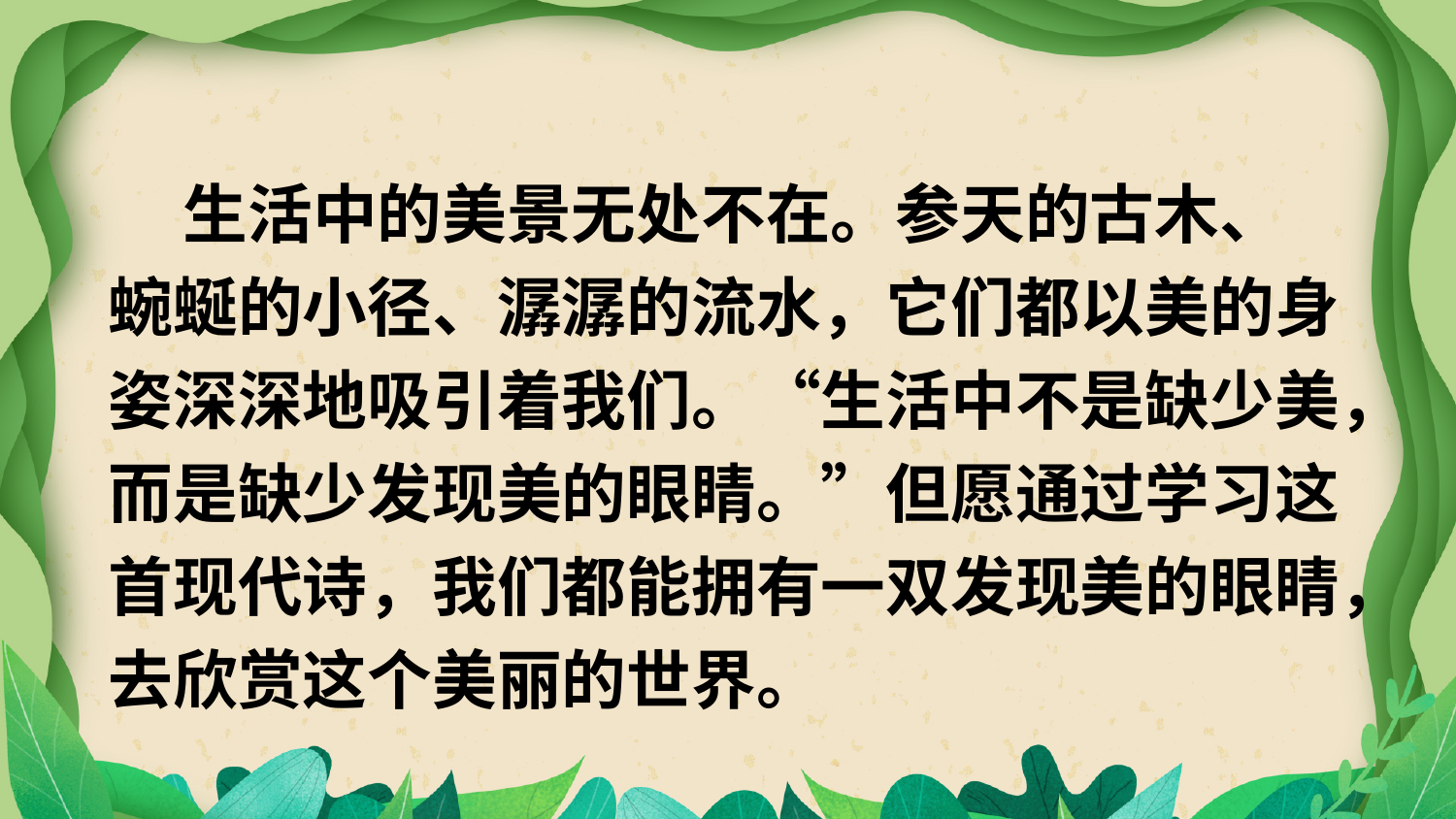

生活中的美景无处不在。参天的古木、蜿蜒的小径、潺潺的流水，它们都以美的身姿深深地吸引着我们。“生活中不是缺少美，而是缺少发现美的眼睛。”但愿通过学习这首现代诗，我们都能拥有一双发现美的眼睛，去欣赏这个美丽的世界。